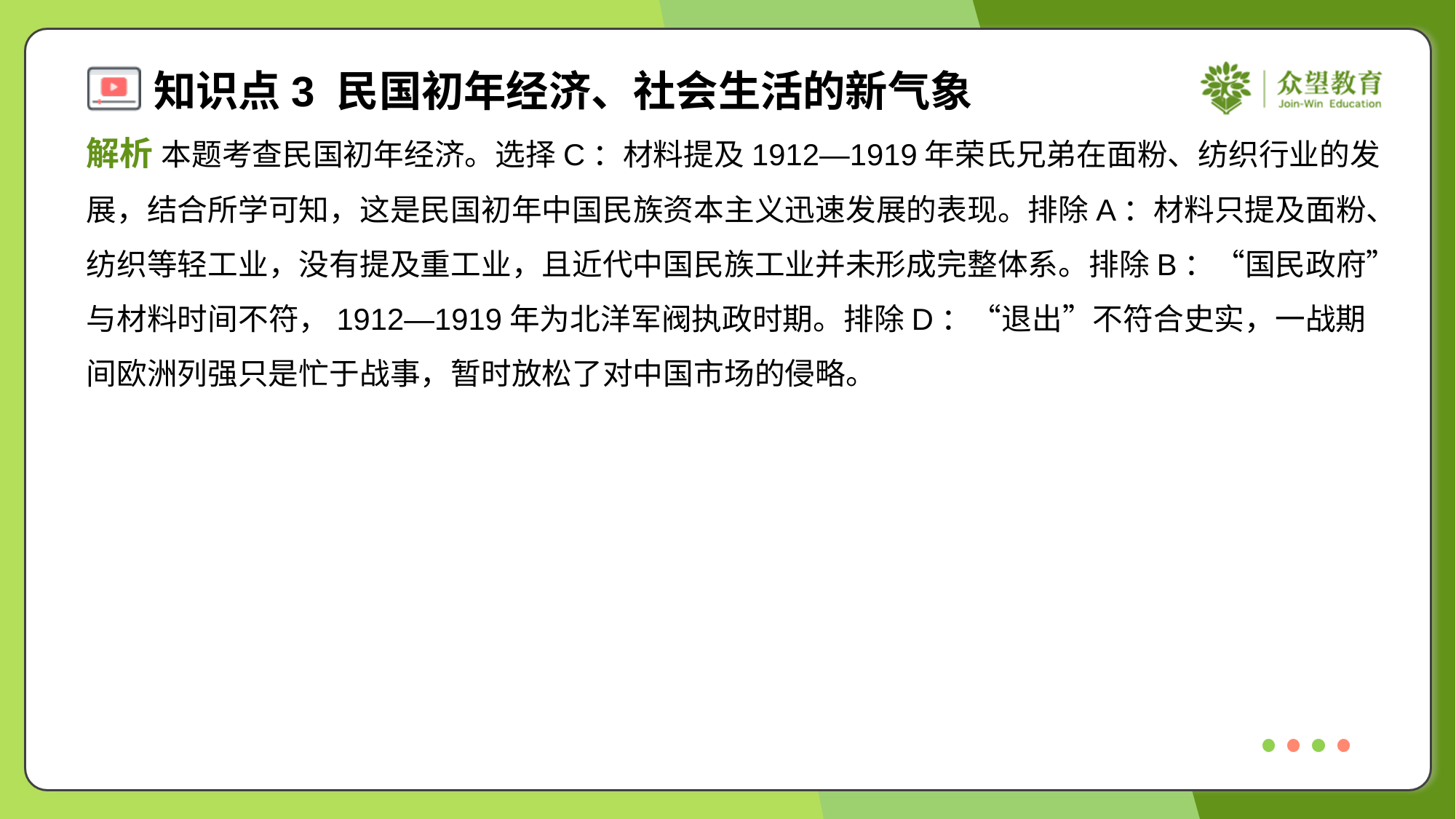

解析 本题考查民国初年经济。选择C：材料提及1912—1919年荣氏兄弟在面粉、纺织行业的发
展，结合所学可知，这是民国初年中国民族资本主义迅速发展的表现。排除A：材料只提及面粉、
纺织等轻工业，没有提及重工业，且近代中国民族工业并未形成完整体系。排除B：“国民政府”
与材料时间不符，1912—1919年为北洋军阀执政时期。排除D：“退出”不符合史实，一战期
间欧洲列强只是忙于战事，暂时放松了对中国市场的侵略。